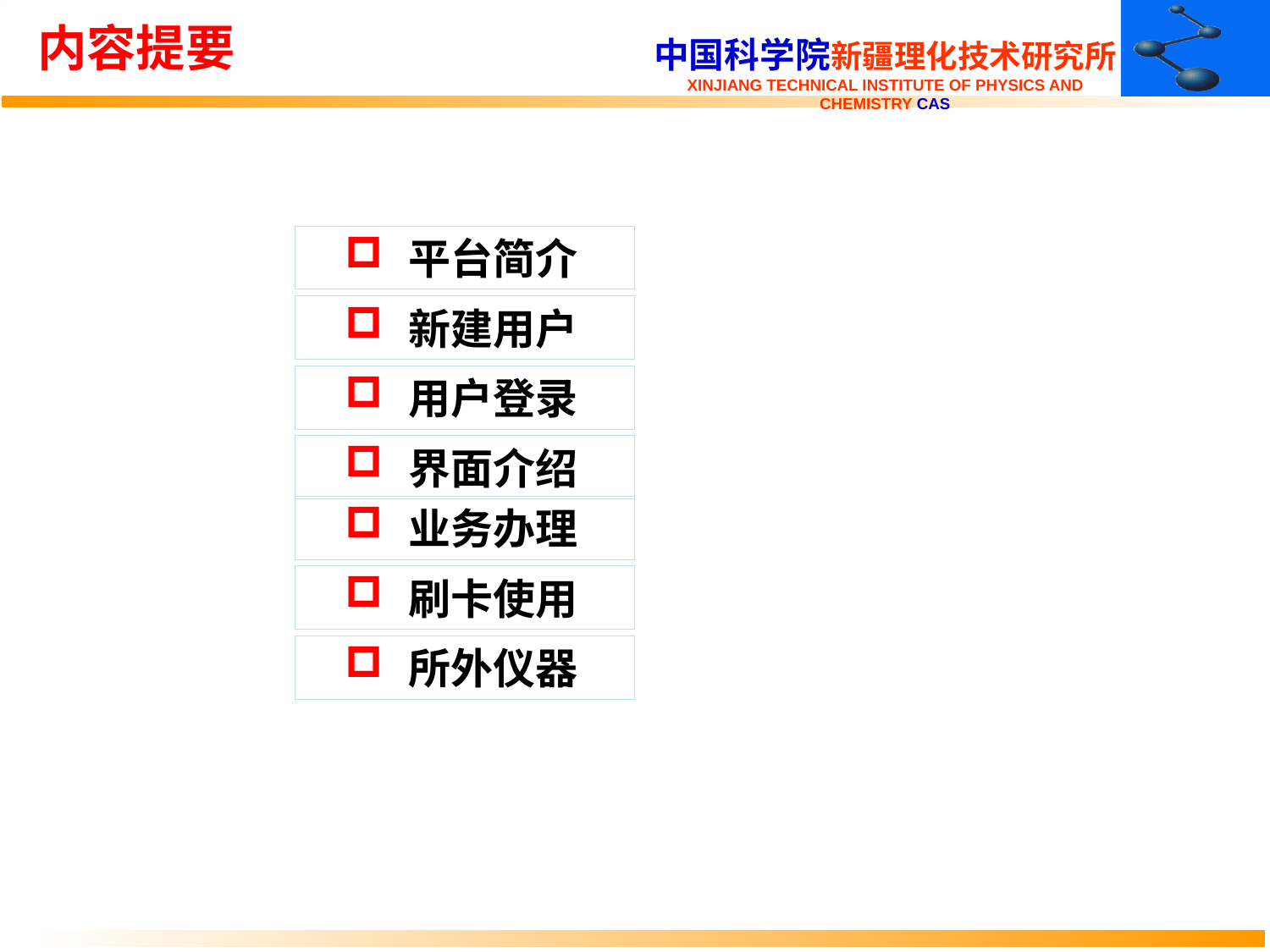

内容提要
平台简介
新建用户
用户登录
界面介绍
业务办理
刷卡使用
所外仪器